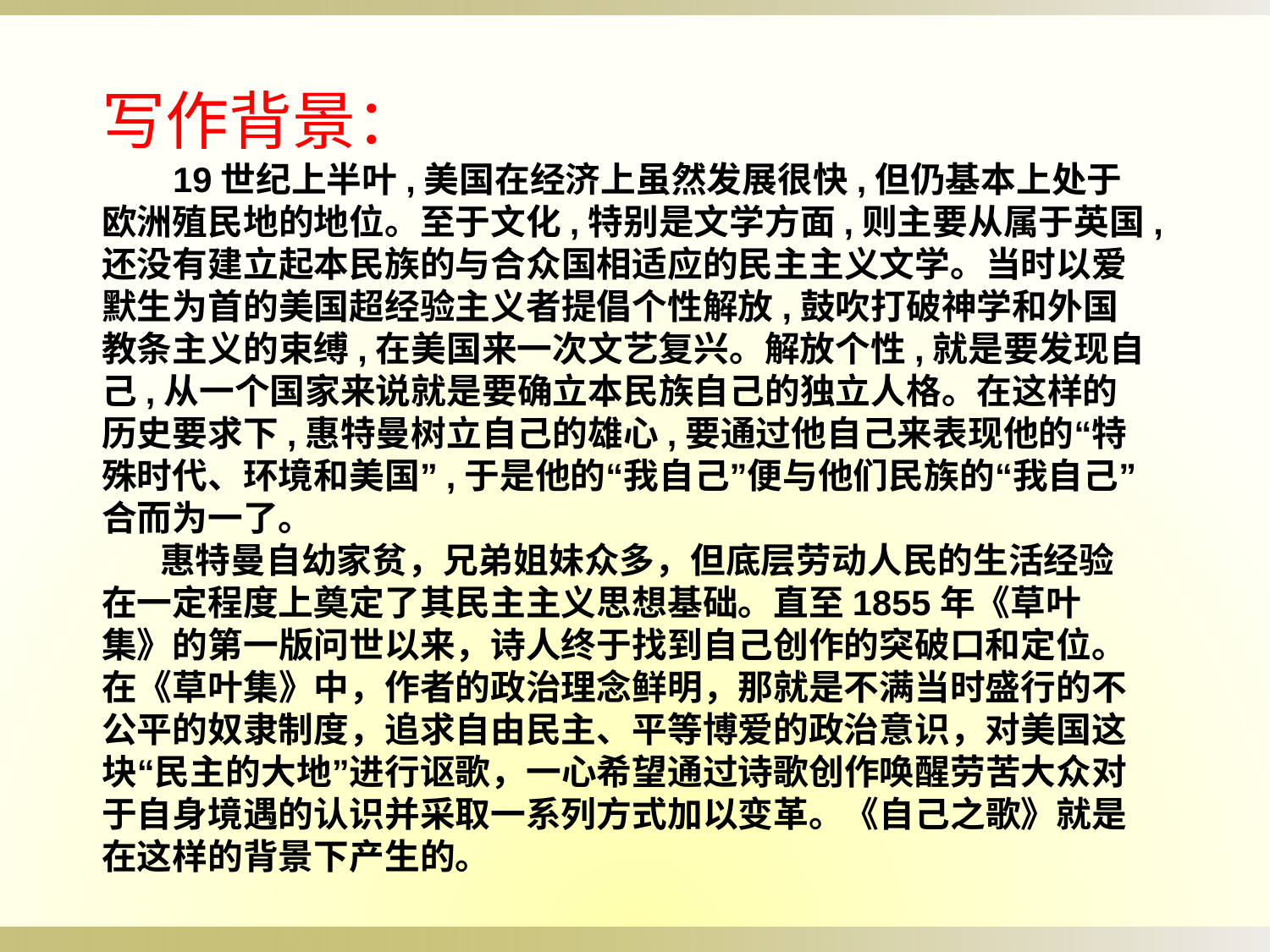

写作背景：
        19世纪上半叶,美国在经济上虽然发展很快,但仍基本上处于欧洲殖民地的地位。至于文化,特别是文学方面,则主要从属于英国,还没有建立起本民族的与合众国相适应的民主主义文学。当时以爱默生为首的美国超经验主义者提倡个性解放,鼓吹打破神学和外国教条主义的束缚,在美国来一次文艺复兴。解放个性,就是要发现自己,从一个国家来说就是要确立本民族自己的独立人格。在这样的历史要求下,惠特曼树立自己的雄心,要通过他自己来表现他的“特殊时代、环境和美国”,于是他的“我自己”便与他们民族的“我自己”合而为一了。
      惠特曼自幼家贫，兄弟姐妹众多，但底层劳动人民的生活经验在一定程度上奠定了其民主主义思想基础。直至1855年《草叶集》的第一版问世以来，诗人终于找到自己创作的突破口和定位。在《草叶集》中，作者的政治理念鲜明，那就是不满当时盛行的不公平的奴隶制度，追求自由民主、平等博爱的政治意识，对美国这块“民主的大地”进行讴歌，一心希望通过诗歌创作唤醒劳苦大众对于自身境遇的认识并采取一系列方式加以变革。《自己之歌》就是在这样的背景下产生的。